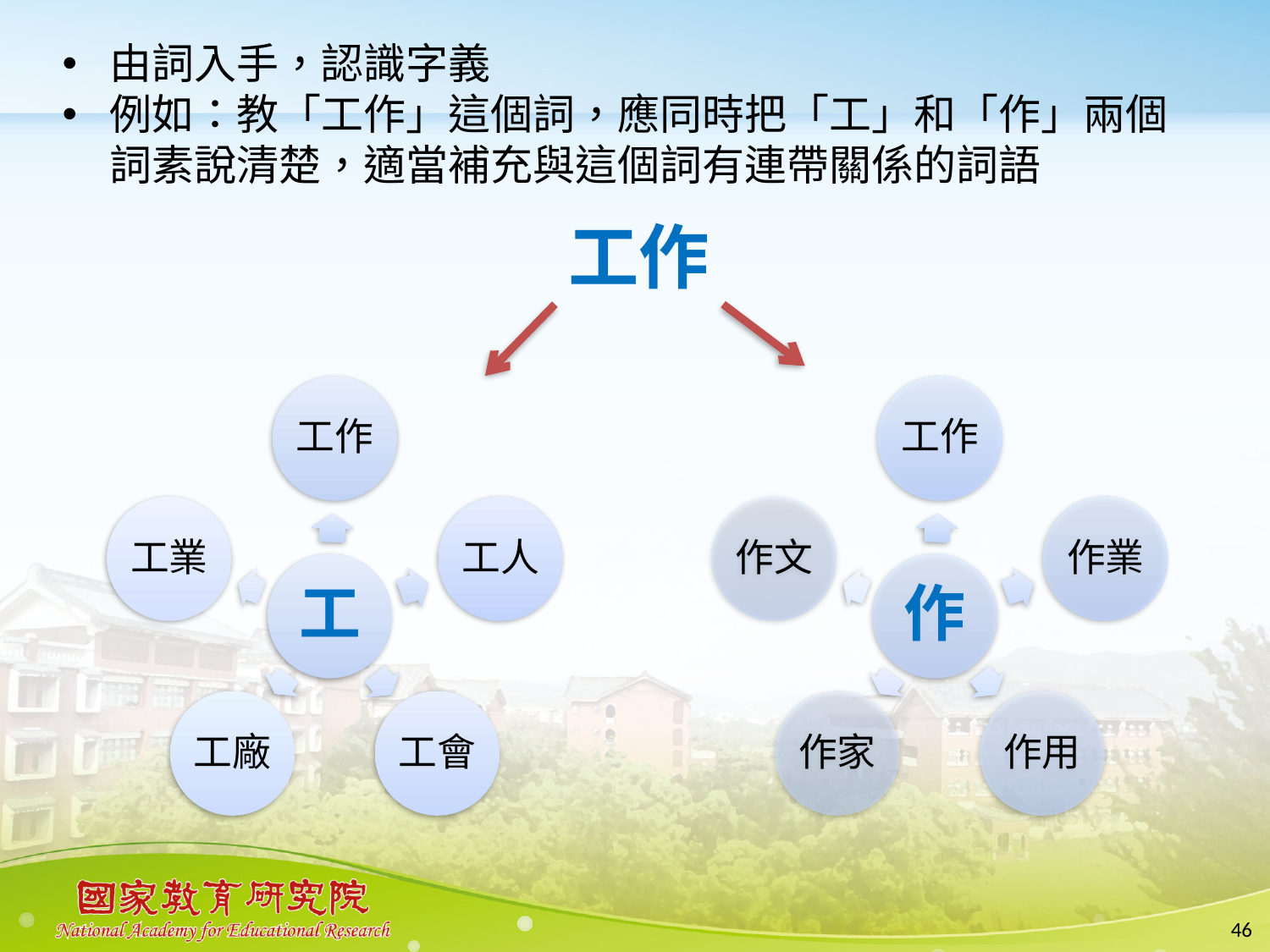

由詞入手，認識字義
例如：教「工作」這個詞，應同時把「工」和「作」兩個詞素說清楚，適當補充與這個詞有連帶關係的詞語
工作
工

工作

工人

工會

工廠

工業
作

工作

作業

作用

作家

作文
46